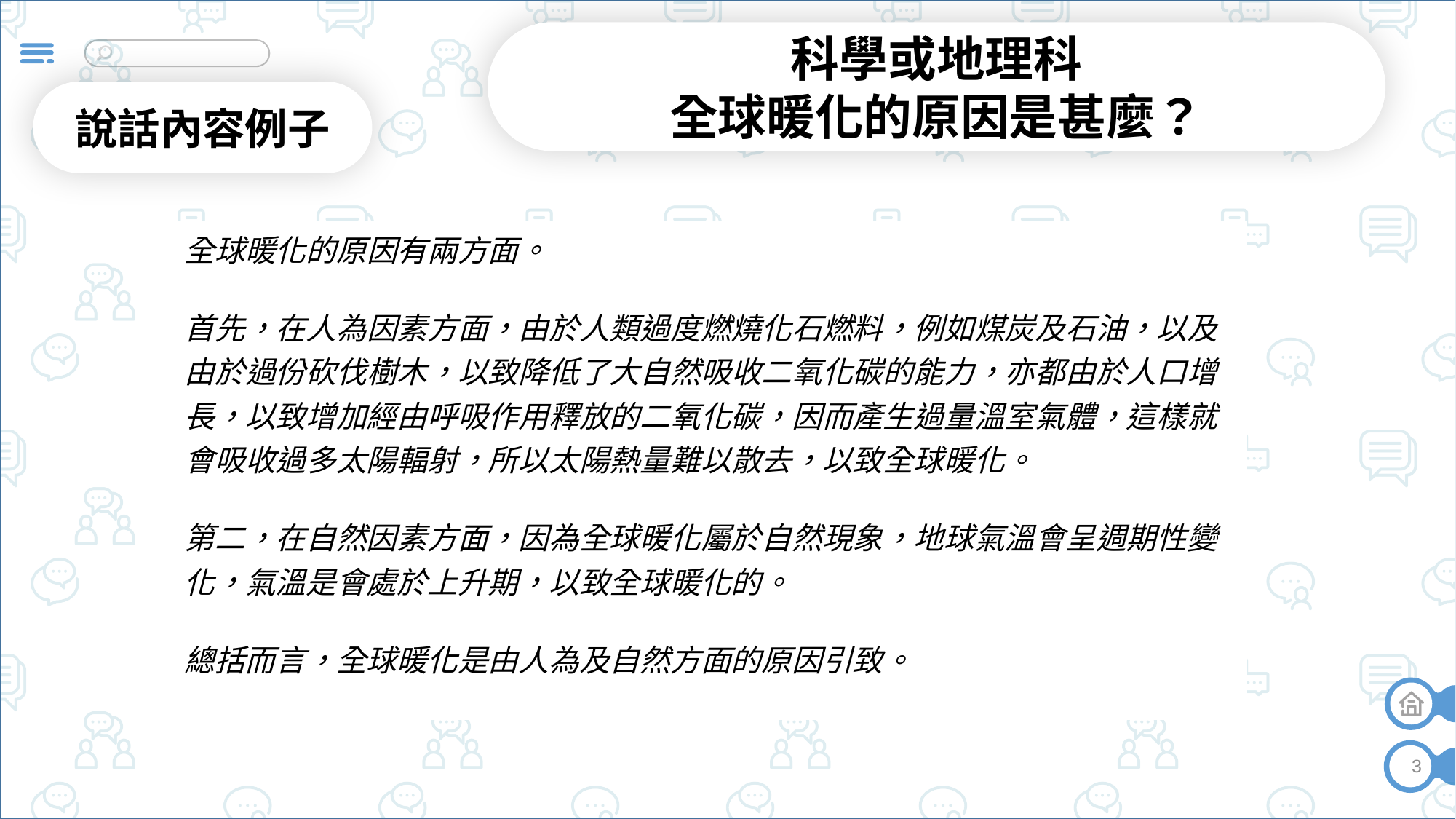

科學或地理科
全球暖化的原因是甚麼？
說話內容例子
| 全球暖化的原因有兩方面。 首先，在人為因素方面，由於人類過度燃燒化石燃料，例如煤炭及石油，以及由於過份砍伐樹木，以致降低了大自然吸收二氧化碳的能力，亦都由於人口增長，以致增加經由呼吸作用釋放的二氧化碳，因而產生過量溫室氣體，這樣就會吸收過多太陽輻射，所以太陽熱量難以散去，以致全球暖化。 第二，在自然因素方面，因為全球暖化屬於自然現象，地球氣溫會呈週期性變化，氣溫是會處於上升期，以致全球暖化的。 總括而言，全球暖化是由人為及自然方面的原因引致。 |
| --- |
3